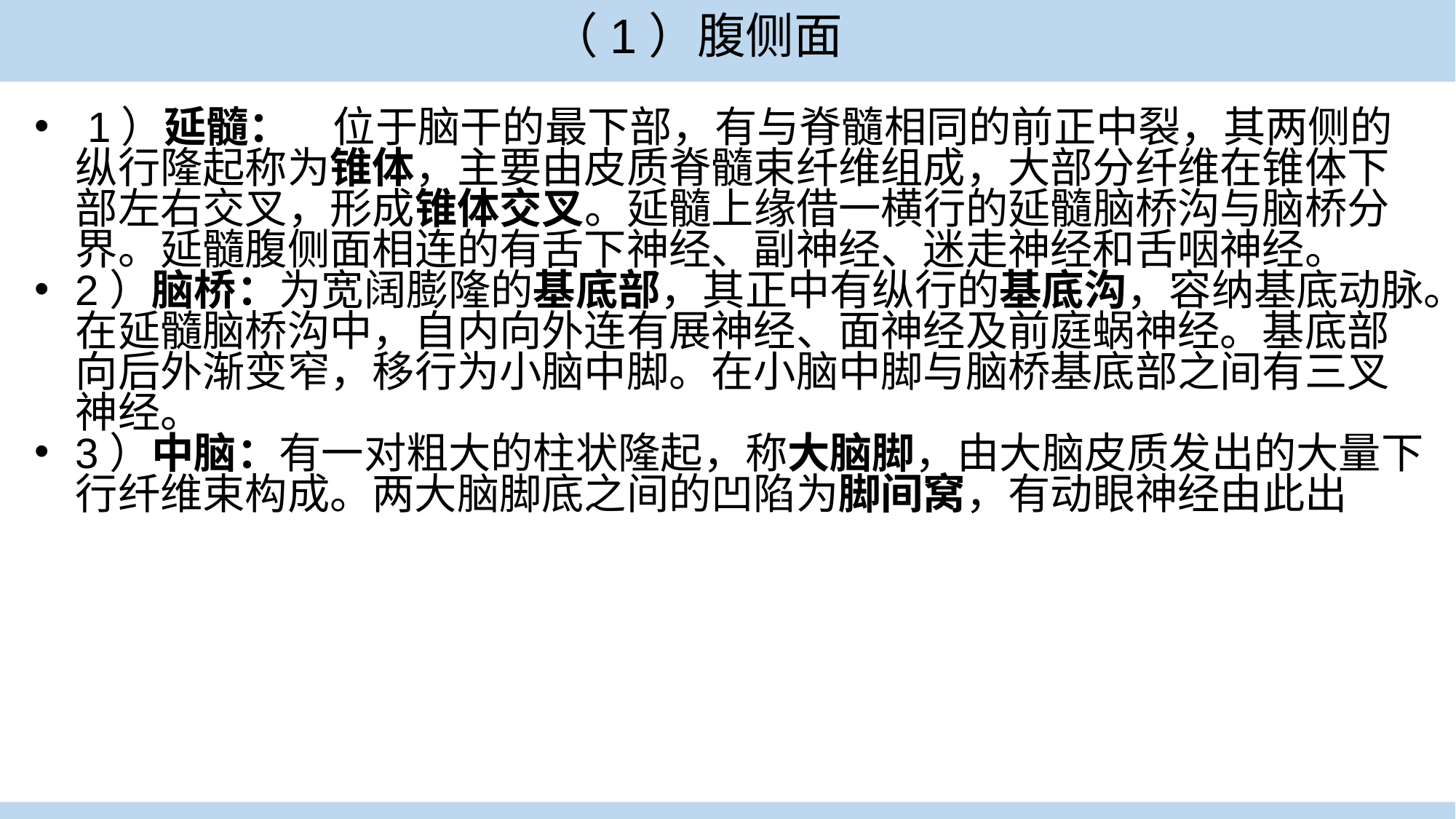

（1）腹侧面
 1）延髓：　位于脑干的最下部，有与脊髓相同的前正中裂，其两侧的纵行隆起称为锥体，主要由皮质脊髓束纤维组成，大部分纤维在锥体下部左右交叉，形成锥体交叉。延髓上缘借一横行的延髓脑桥沟与脑桥分界。延髓腹侧面相连的有舌下神经、副神经、迷走神经和舌咽神经。
2）脑桥：为宽阔膨隆的基底部，其正中有纵行的基底沟，容纳基底动脉。在延髓脑桥沟中，自内向外连有展神经、面神经及前庭蜗神经。基底部向后外渐变窄，移行为小脑中脚。在小脑中脚与脑桥基底部之间有三叉神经。
3）中脑：有一对粗大的柱状隆起，称大脑脚，由大脑皮质发出的大量下行纤维束构成。两大脑脚底之间的凹陷为脚间窝，有动眼神经由此出